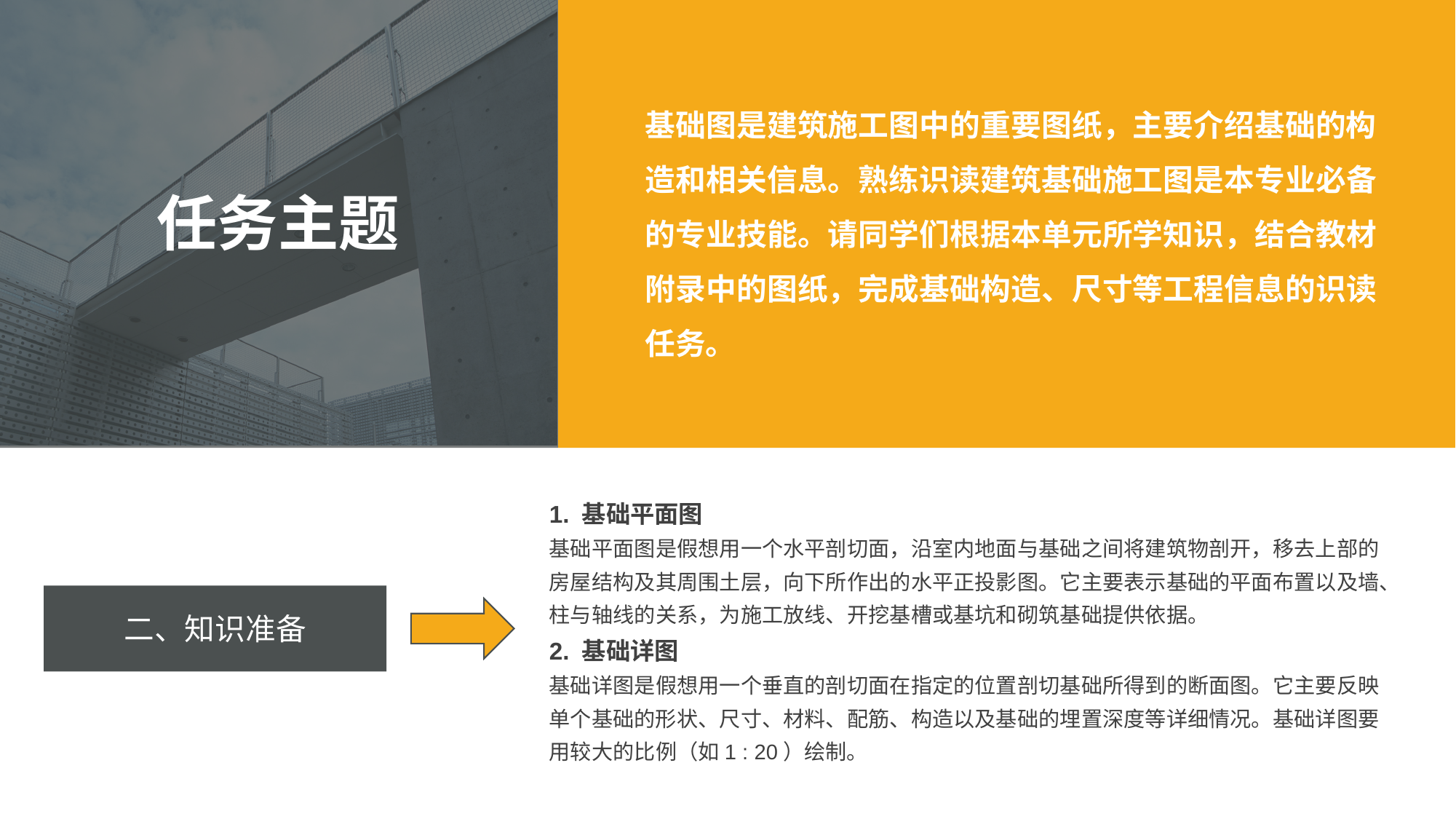

基础图是建筑施工图中的重要图纸，主要介绍基础的构造和相关信息。熟练识读建筑基础施工图是本专业必备的专业技能。请同学们根据本单元所学知识，结合教材附录中的图纸，完成基础构造、尺寸等工程信息的识读任务。
任务主题
1. 基础平面图
基础平面图是假想用一个水平剖切面，沿室内地面与基础之间将建筑物剖开，移去上部的房屋结构及其周围土层，向下所作出的水平正投影图。它主要表示基础的平面布置以及墙、柱与轴线的关系，为施工放线、开挖基槽或基坑和砌筑基础提供依据。
2. 基础详图
基础详图是假想用一个垂直的剖切面在指定的位置剖切基础所得到的断面图。它主要反映单个基础的形状、尺寸、材料、配筋、构造以及基础的埋置深度等详细情况。基础详图要用较大的比例（如1 : 20）绘制。
二、知识准备